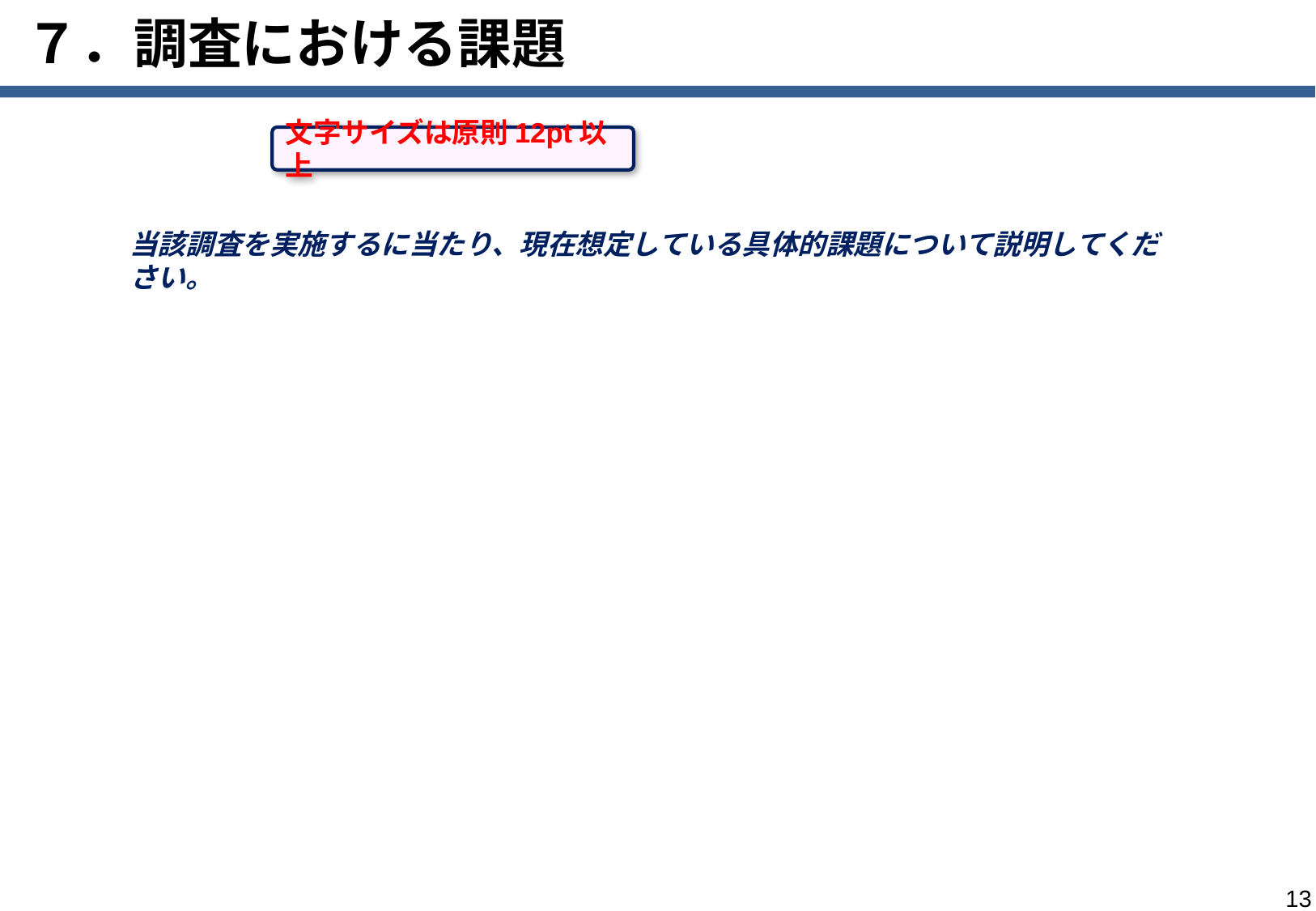

# ７．調査における課題
文字サイズは原則12pt以上
当該調査を実施するに当たり、現在想定している具体的課題について説明してください。
13